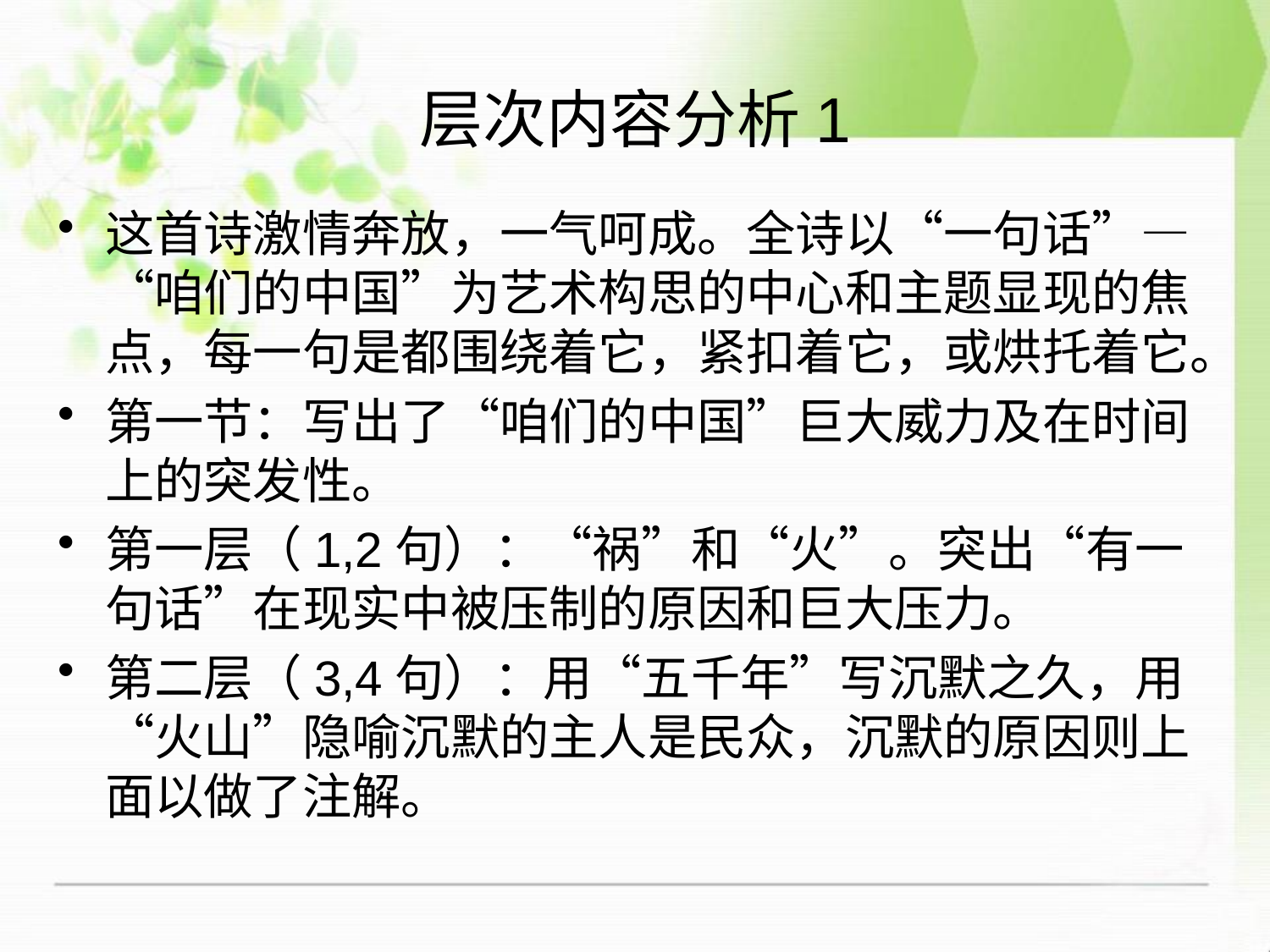

# 层次内容分析1
这首诗激情奔放，一气呵成。全诗以“一句话”—“咱们的中国”为艺术构思的中心和主题显现的焦点，每一句是都围绕着它，紧扣着它，或烘托着它。
第一节：写出了“咱们的中国”巨大威力及在时间上的突发性。
第一层（1,2句）：“祸”和“火”。突出“有一句话”在现实中被压制的原因和巨大压力。
第二层（3,4句）：用“五千年”写沉默之久，用“火山”隐喻沉默的主人是民众，沉默的原因则上面以做了注解。